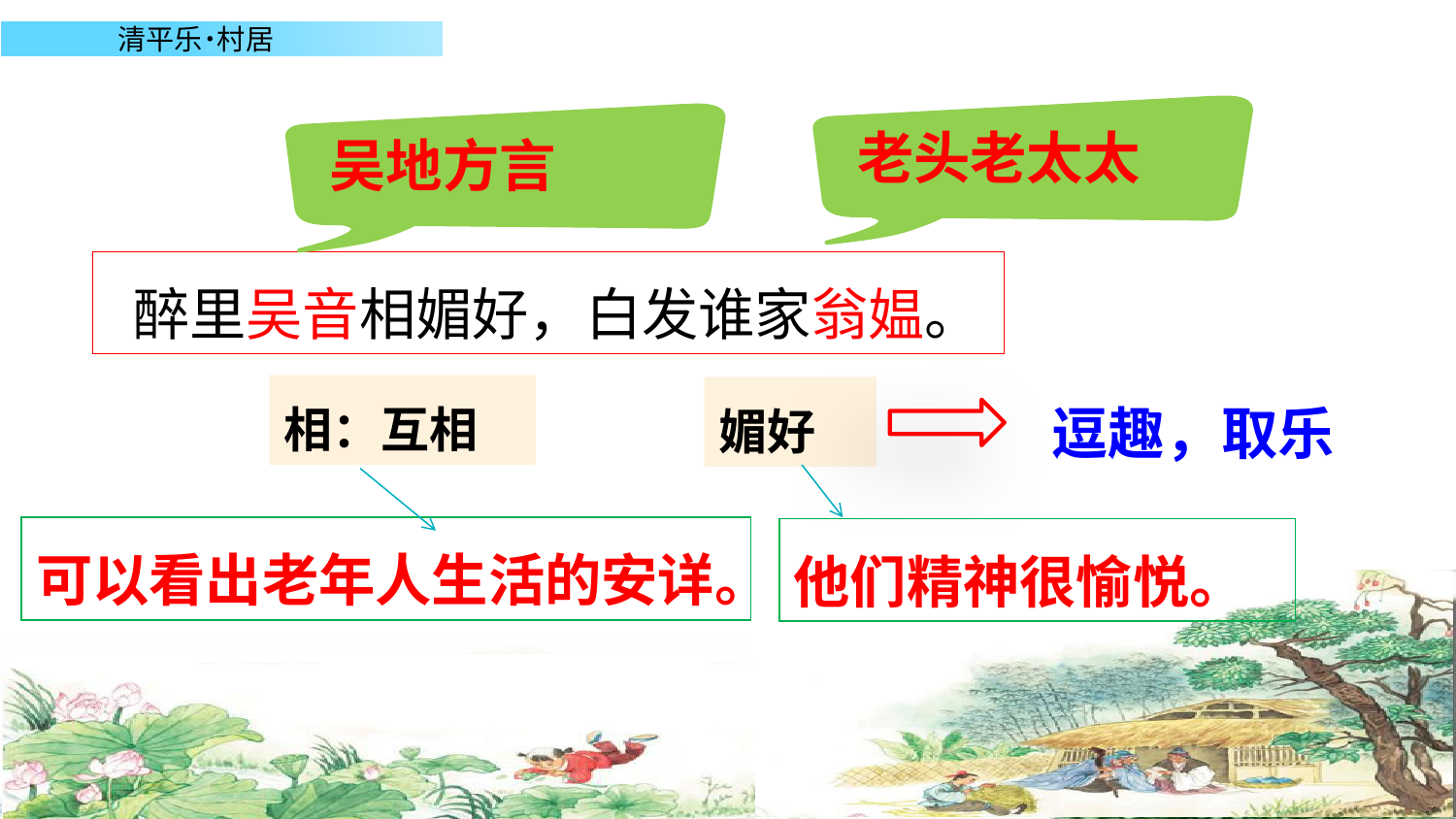

老头老太太

吴地方言

 醉里吴音相媚好，白发谁家翁媪。
逗趣，取乐
相：互相
媚好

可以看出老年人生活的安详。
他们精神很愉悦。